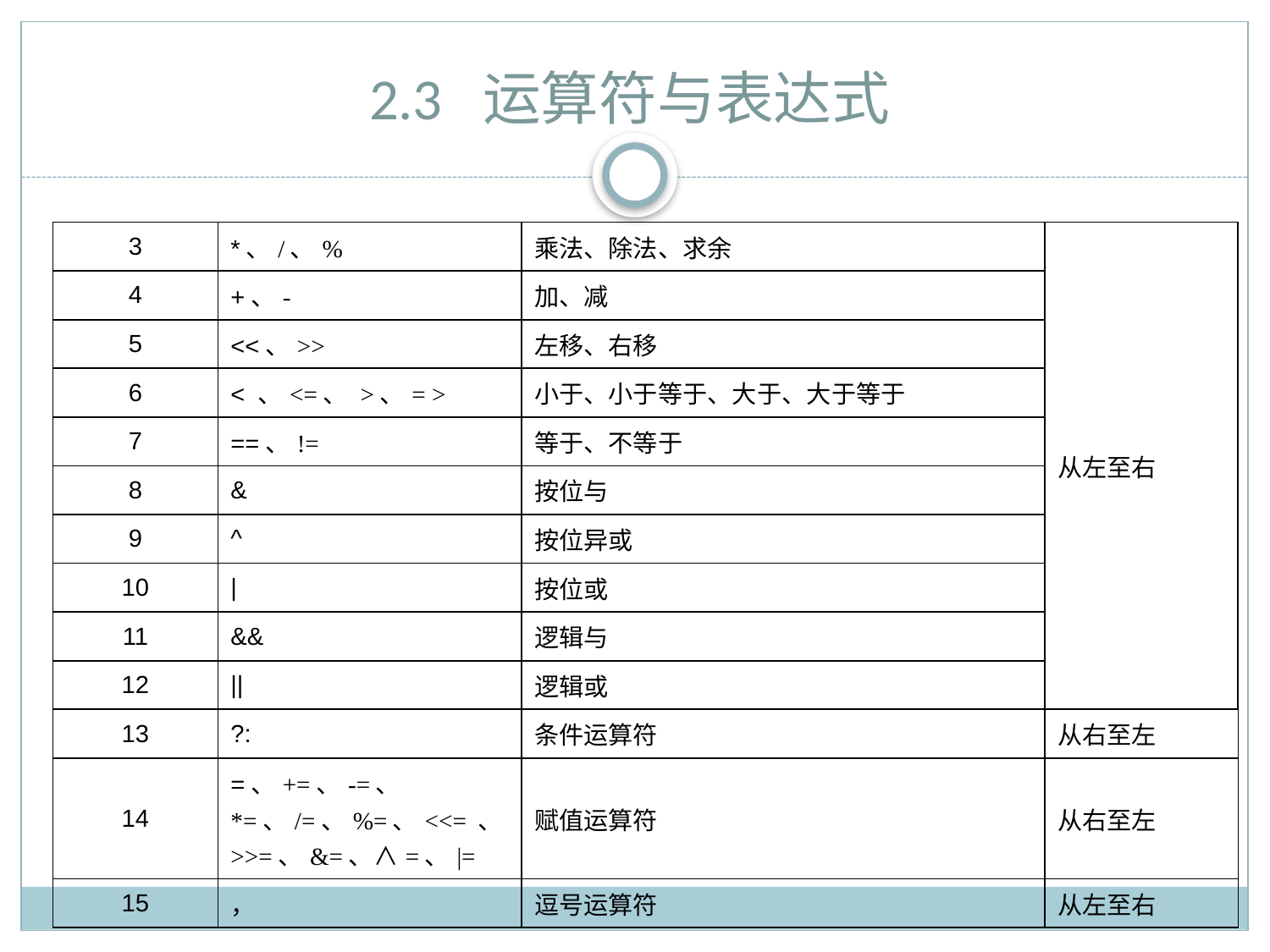

# 2.3  运算符与表达式
| 3 | \*、/、% | 乘法、除法、求余 | 从左至右 |
| --- | --- | --- | --- |
| 4 | +、- | 加、减 |  |
| 5 | <<、>> | 左移、右移 |  |
| 6 | < 、<=、 >、= > | 小于、小于等于、大于、大于等于 |  |
| 7 | ==、!= | 等于、不等于 |  |
| 8 | & | 按位与 |  |
| 9 | ^ | 按位异或 |  |
| 10 | | | 按位或 |  |
| 11 | && | 逻辑与 |  |
| 12 | || | 逻辑或 |  |
| 13 | ?: | 条件运算符 | 从右至左 |
| 14 | =、+=、-=、 \*=、/=、%=、<<= 、>>=、&=、∧=、|= | 赋值运算符 | 从右至左 |
| 15 | ， | 逗号运算符 | 从左至右 |